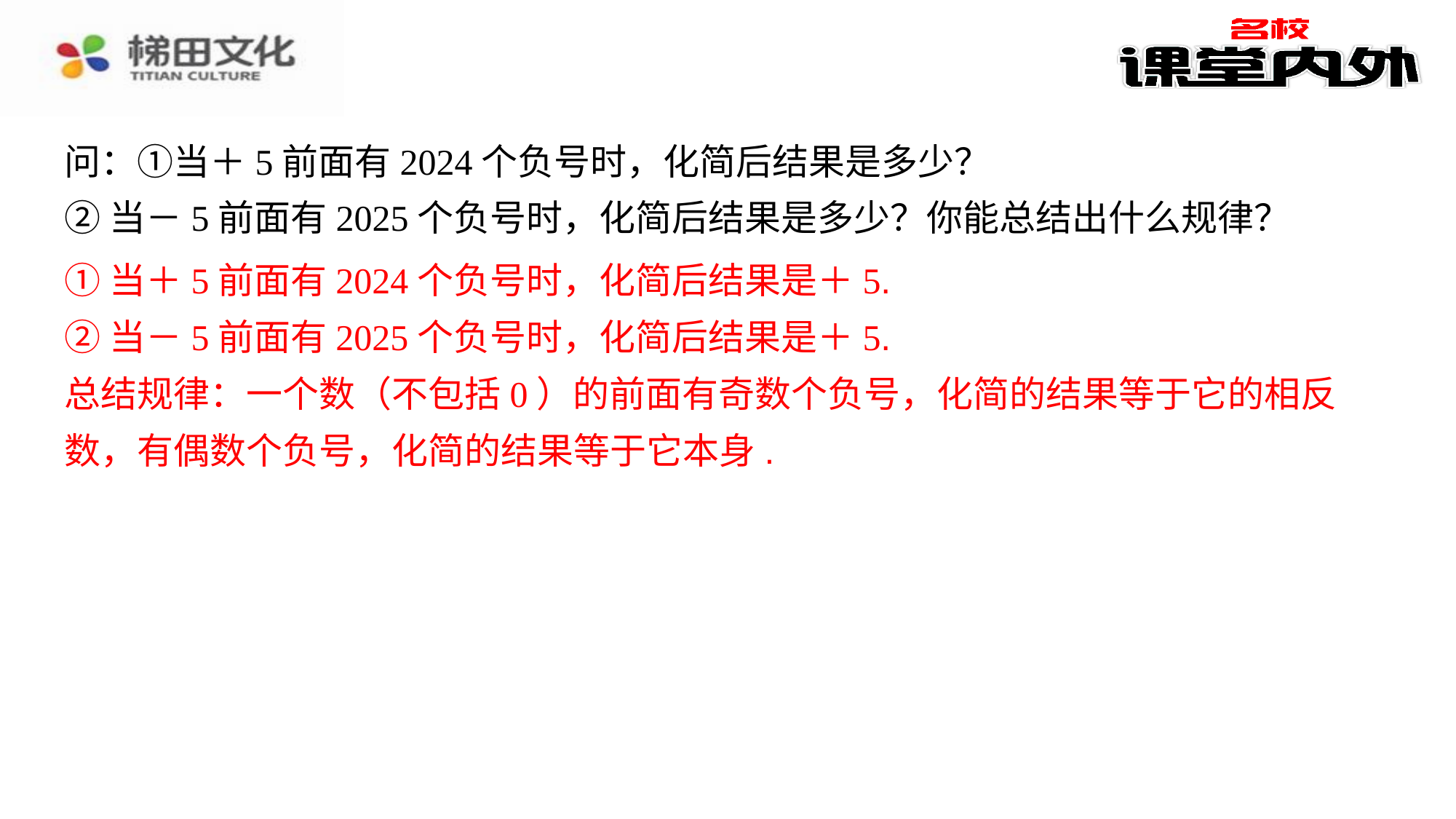

问：①当＋5前面有2024个负号时，化简后结果是多少？
②当－5前面有2025个负号时，化简后结果是多少？你能总结出什么规律？
（6）－{－[－（＋5）]}＝－5.
①当＋5前面有2024个负号时，化简后结果是＋5.
②当－5前面有2025个负号时，化简后结果是＋5.
总结规律：一个数（不包括0）的前面有奇数个负号，化简的结果等于它的相反
数，有偶数个负号，化简的结果等于它本身.
①当＋5前面有2024个负号时，化简后结果是＋5.
②当－5前面有2025个负号时，化简后结果是＋5.
总结规律：一个数（不包括0）的前面有奇数个负号，化简的结果等于它的相反
数，有偶数个负号，化简的结果等于它本身.